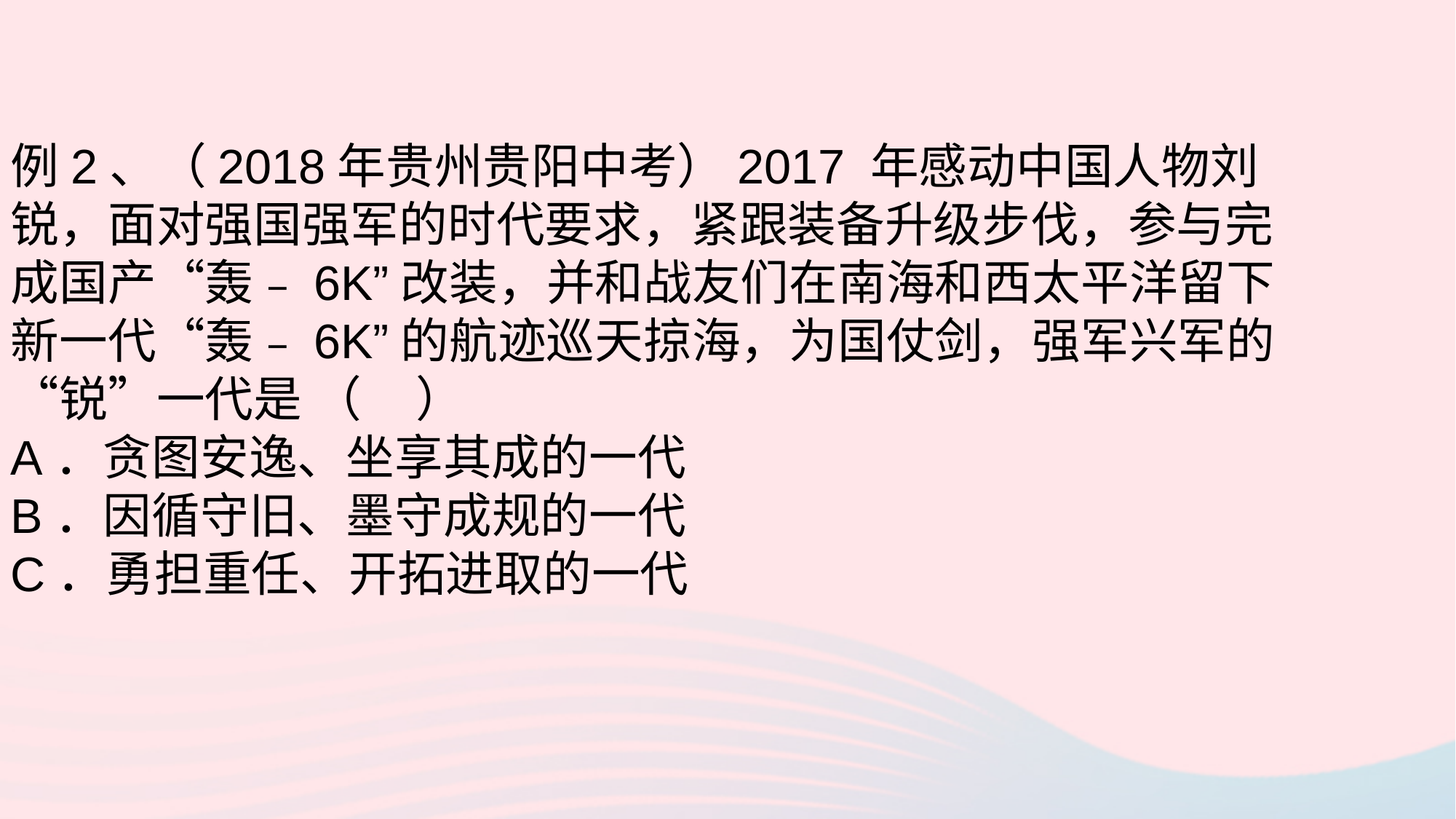

例2、（2018年贵州贵阳中考）2017 年感动中国人物刘锐，面对强国强军的时代要求，紧跟装备升级步伐，参与完成国产“轰﹣6K”改装，并和战友们在南海和西太平洋留下新一代“轰﹣6K”的航迹巡天掠海，为国仗剑，强军兴军的“锐”一代是 （     ）
A．贪图安逸、坐享其成的一代
B．因循守旧、墨守成规的一代
C．勇担重任、开拓进取的一代